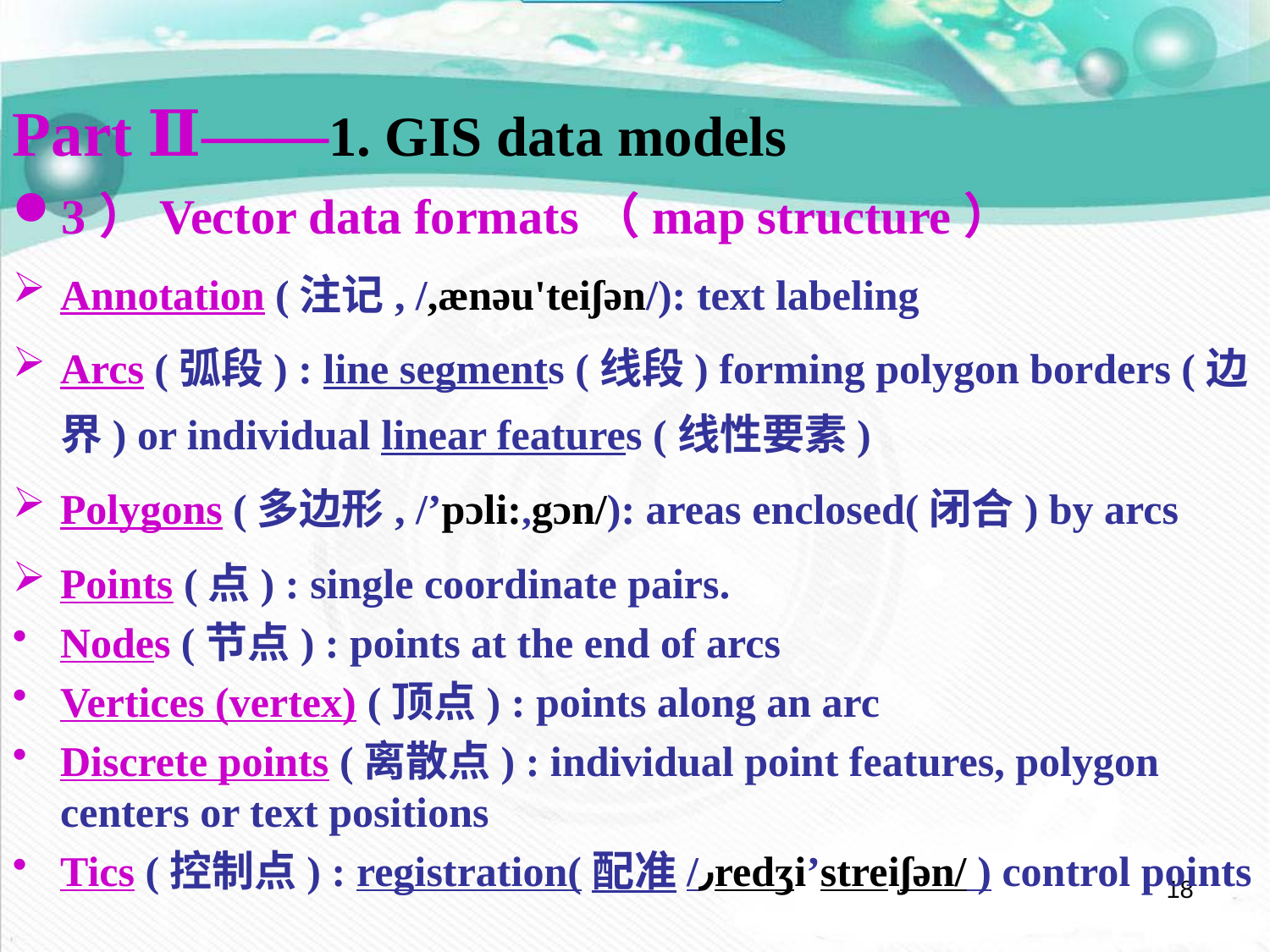

Part Ⅱ——1. GIS data models
3）Vector data formats（map structure）
Annotation (注记, /,ænəu'teiʃən/): text labeling
Arcs (弧段) : line segments (线段) forming polygon borders (边界) or individual linear features (线性要素)
Polygons (多边形, /’pɔli:,gɔn/): areas enclosed(闭合) by arcs
Points (点) : single coordinate pairs.
Nodes (节点) : points at the end of arcs
Vertices (vertex) (顶点) : points along an arc
Discrete points (离散点) : individual point features, polygon centers or text positions
Tics (控制点) : registration(配准/٫redʒi’streiʃən/ ) control points
18